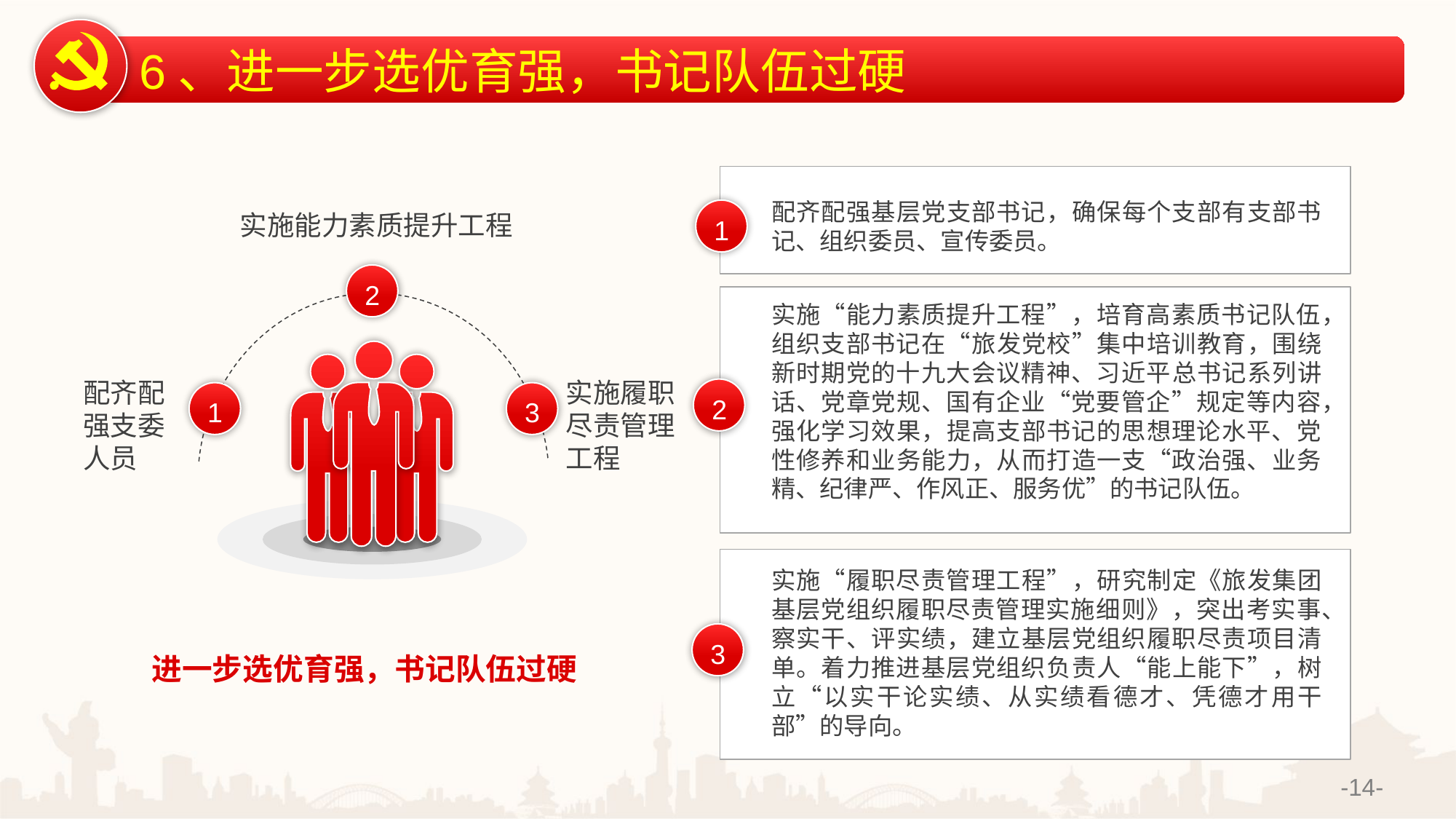

6、进一步选优育强，书记队伍过硬

配齐配强基层党支部书记，确保每个支部有支部书记、组织委员、宣传委员。
1
实施能力素质提升工程
2

实施“能力素质提升工程”，培育高素质书记队伍，组织支部书记在“旅发党校”集中培训教育，围绕新时期党的十九大会议精神、习近平总书记系列讲话、党章党规、国有企业“党要管企”规定等内容，强化学习效果，提高支部书记的思想理论水平、党性修养和业务能力，从而打造一支“政治强、业务精、纪律严、作风正、服务优”的书记队伍。

实施履职尽责管理工程
配齐配强支委人员
2
1
3

实施“履职尽责管理工程”，研究制定《旅发集团基层党组织履职尽责管理实施细则》，突出考实事、察实干、评实绩，建立基层党组织履职尽责项目清单。着力推进基层党组织负责人“能上能下”，树立“以实干论实绩、从实绩看德才、凭德才用干部”的导向。
3
进一步选优育强，书记队伍过硬